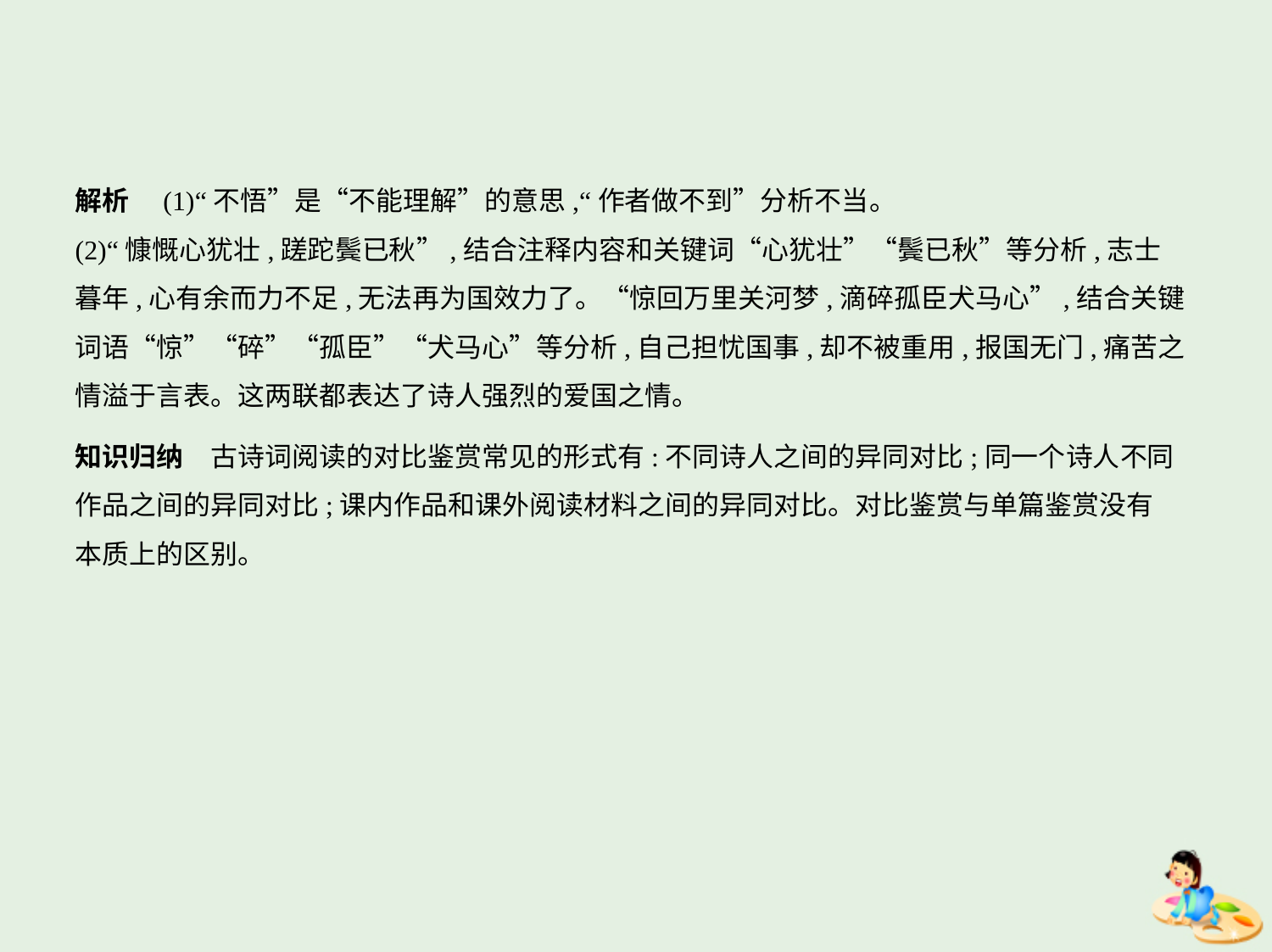

解析　(1)“不悟”是“不能理解”的意思,“作者做不到”分析不当。
(2)“慷慨心犹壮,蹉跎鬓已秋”,结合注释内容和关键词“心犹壮”“鬓已秋”等分析,志士
暮年,心有余而力不足,无法再为国效力了。“惊回万里关河梦,滴碎孤臣犬马心”,结合关键
词语“惊”“碎”“孤臣”“犬马心”等分析,自己担忧国事,却不被重用,报国无门,痛苦之
情溢于言表。这两联都表达了诗人强烈的爱国之情。
知识归纳　古诗词阅读的对比鉴赏常见的形式有:不同诗人之间的异同对比;同一个诗人不同
作品之间的异同对比;课内作品和课外阅读材料之间的异同对比。对比鉴赏与单篇鉴赏没有
本质上的区别。